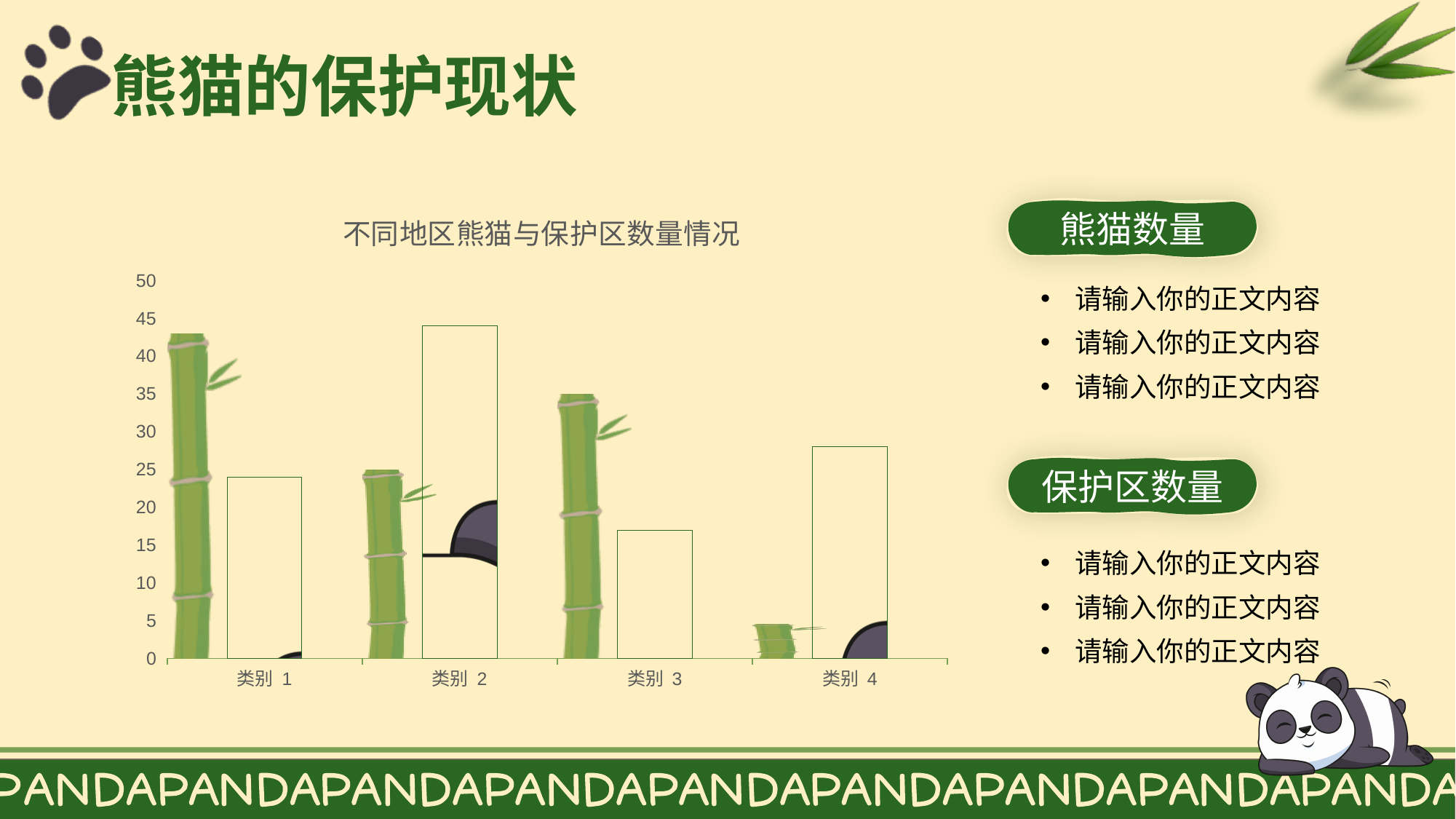

# 熊猫的保护现状

### Chart: 不同地区熊猫与保护区数量情况

| Category | 系列 1 | 系列 2 | 列1 |
|---|---|---|---|
| 类别 1 | 43.0 | 24.0 | None |
| 类别 2 | 25.0 | 44.0 | None |
| 类别 3 | 35.0 | 17.0 | None |
| 类别 4 | 4.5 | 28.0 | None |
熊猫数量
请输入你的正文内容
请输入你的正文内容
请输入你的正文内容
保护区数量
请输入你的正文内容
请输入你的正文内容
请输入你的正文内容